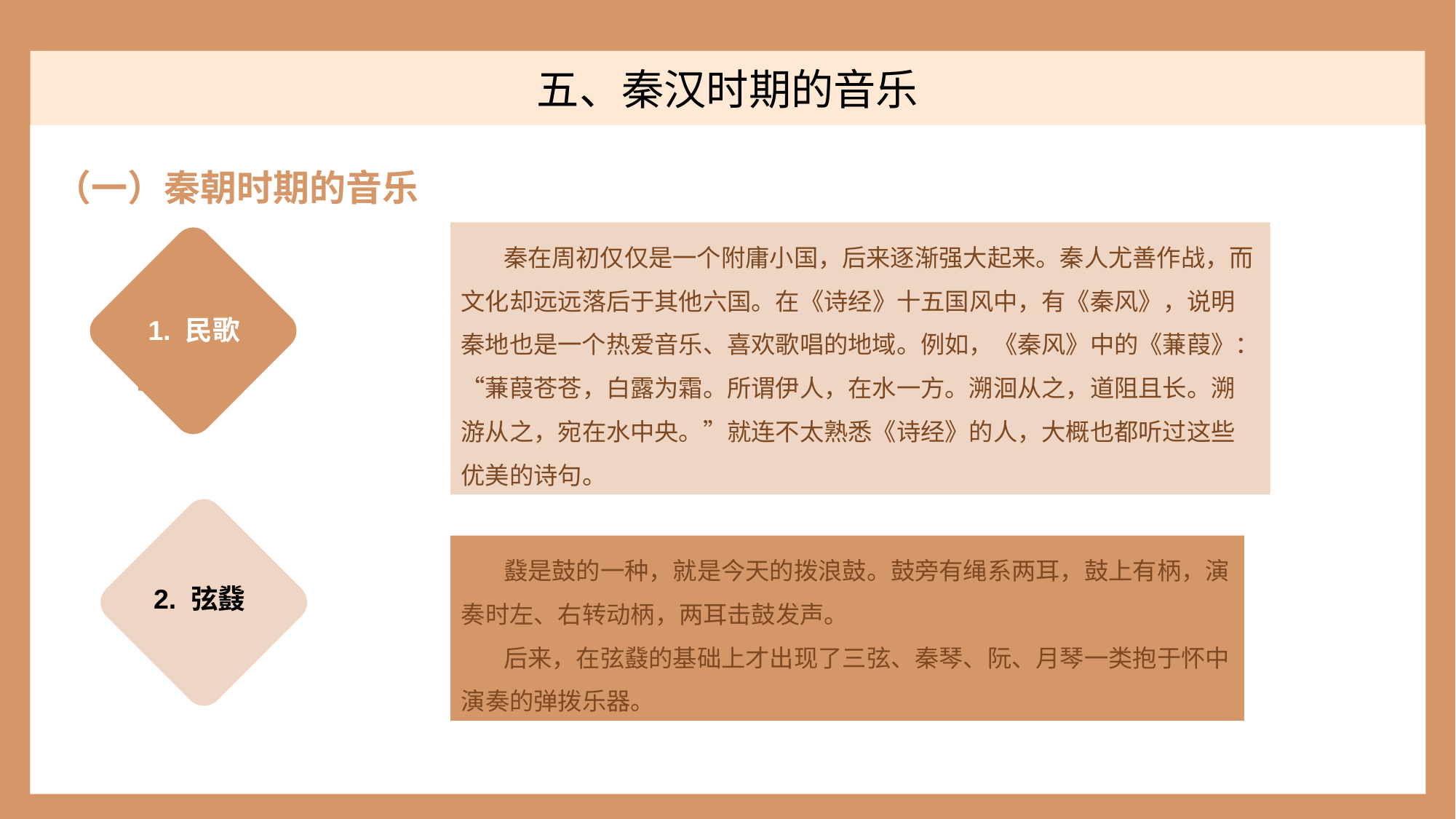

五、秦汉时期的音乐
（一）秦朝时期的音乐
秦在周初仅仅是一个附庸小国，后来逐渐强大起来。秦人尤善作战，而文化却远远落后于其他六国。在《诗经》十五国风中，有《秦风》，说明秦地也是一个热爱音乐、喜欢歌唱的地域。例如，《秦风》中的《蒹葭》：“蒹葭苍苍，白露为霜。所谓伊人，在水一方。溯洄从之，道阻且长。溯游从之，宛在水中央。”就连不太熟悉《诗经》的人，大概也都听过这些优美的诗句。

 1. 民歌

2. 弦鼗
鼗是鼓的一种，就是今天的拨浪鼓。鼓旁有绳系两耳，鼓上有柄，演奏时左、右转动柄，两耳击鼓发声。
后来，在弦鼗的基础上才出现了三弦、秦琴、阮、月琴一类抱于怀中演奏的弹拨乐器。